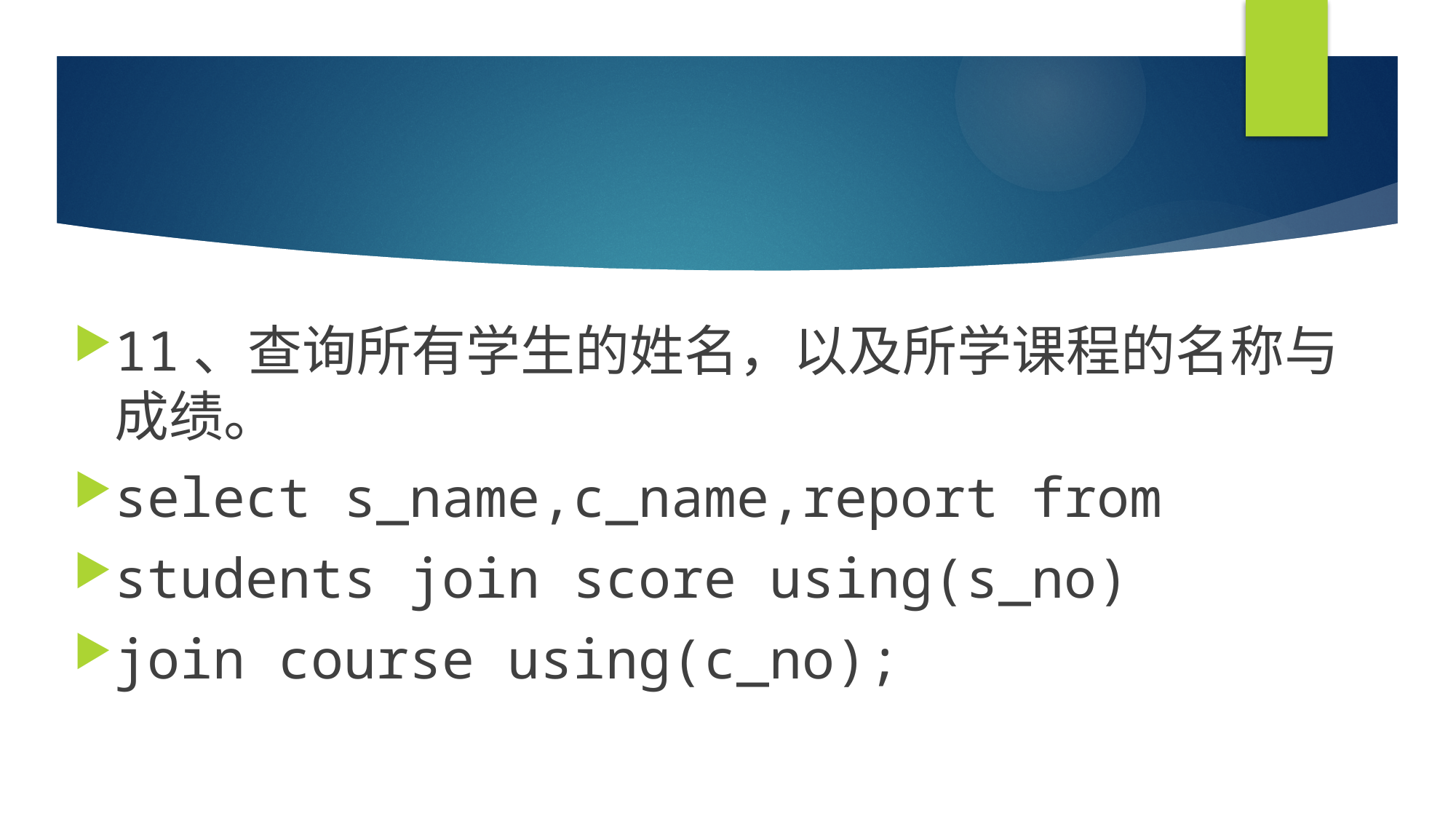

#
11、查询所有学生的姓名，以及所学课程的名称与成绩。
select s_name,c_name,report from
students join score using(s_no)
join course using(c_no);